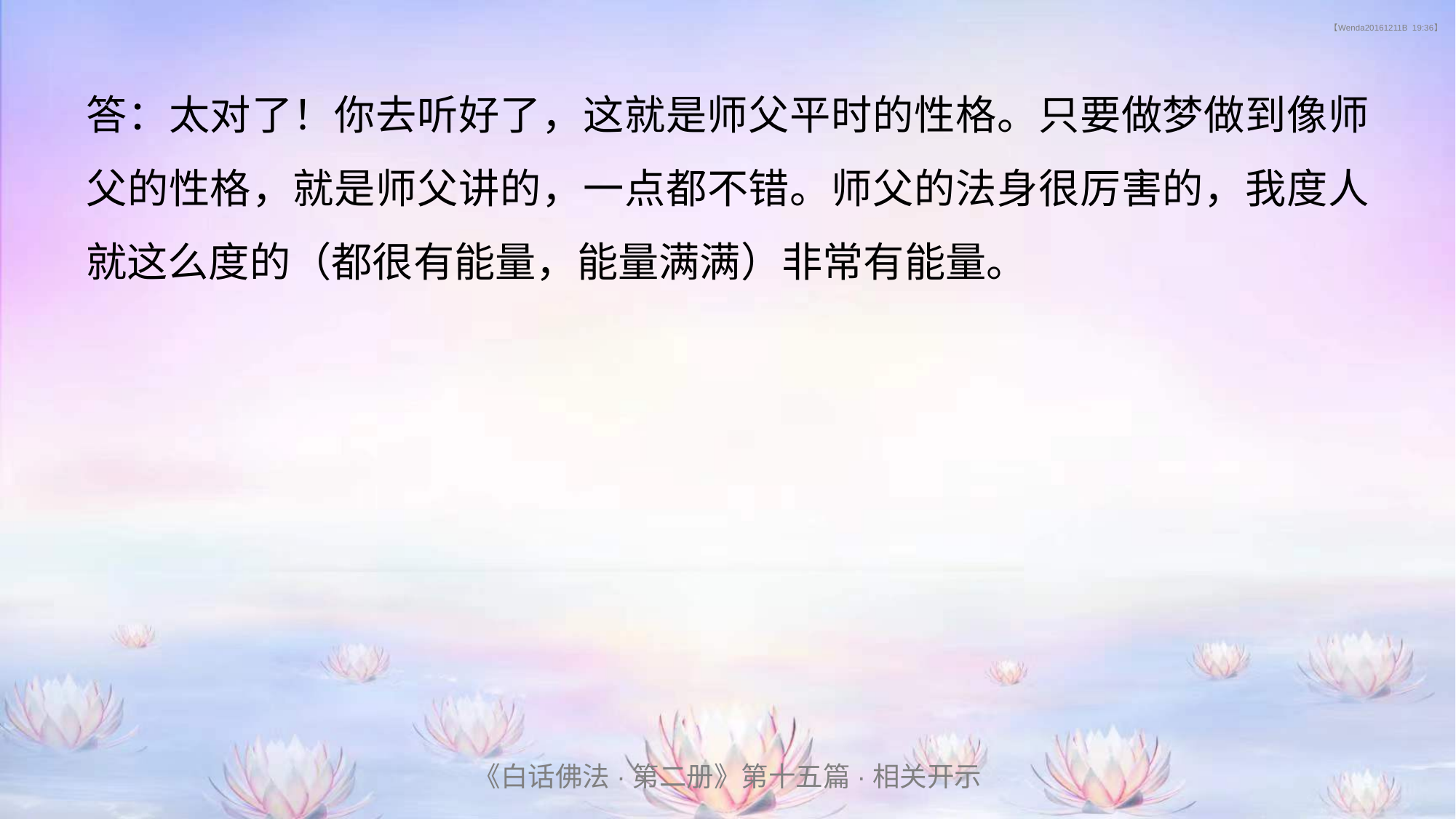

# 【Wenda20161211B  19:36】
答：太对了！你去听好了，这就是师父平时的性格。只要做梦做到像师父的性格，就是师父讲的，一点都不错。师父的法身很厉害的，我度人就这么度的（都很有能量，能量满满）非常有能量。
《白话佛法·第二册》第十五篇·相关开示